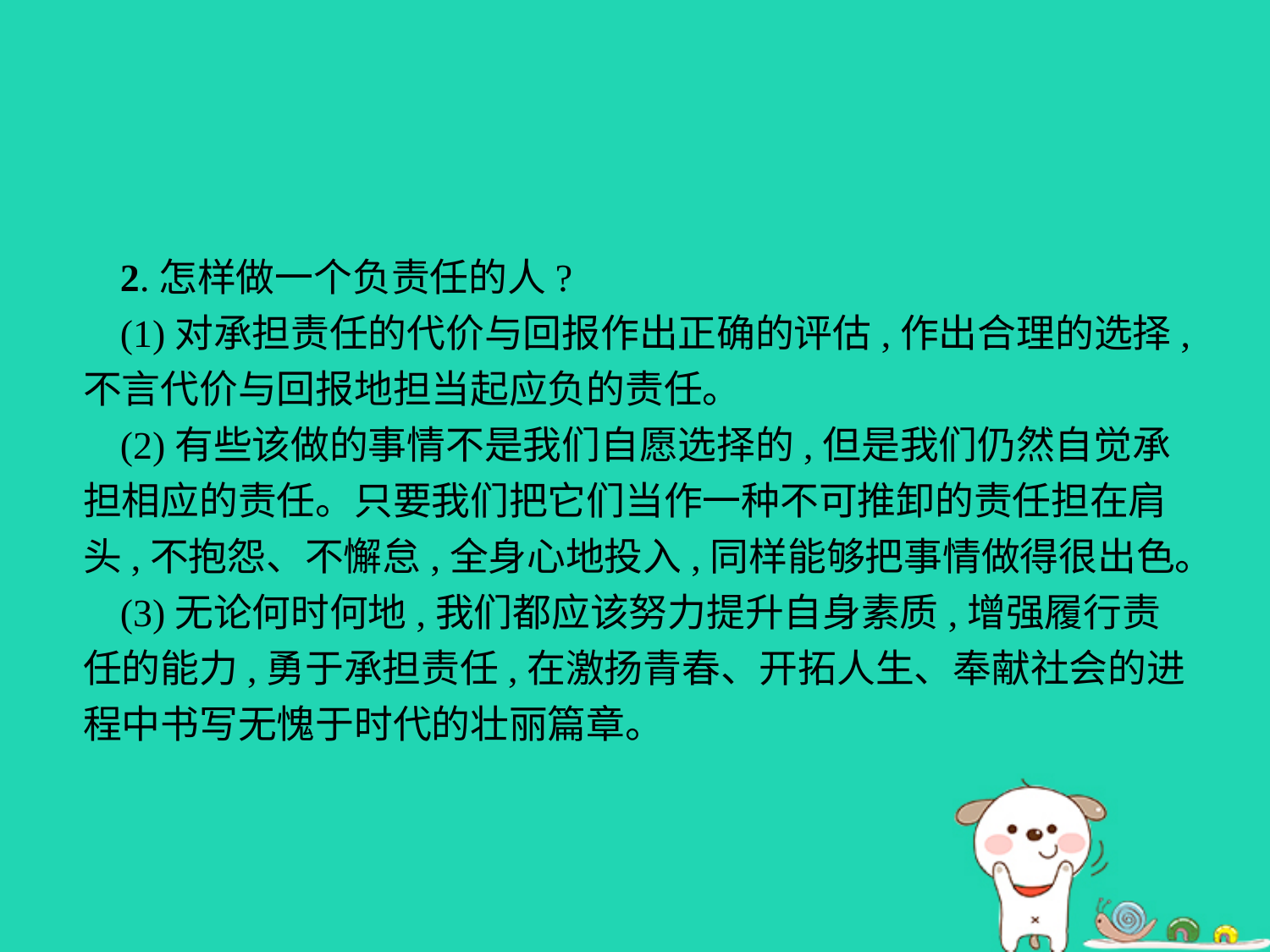

2.怎样做一个负责任的人?
(1)对承担责任的代价与回报作出正确的评估,作出合理的选择,不言代价与回报地担当起应负的责任。
(2)有些该做的事情不是我们自愿选择的,但是我们仍然自觉承担相应的责任。只要我们把它们当作一种不可推卸的责任担在肩头,不抱怨、不懈怠,全身心地投入,同样能够把事情做得很出色。
(3)无论何时何地,我们都应该努力提升自身素质,增强履行责任的能力,勇于承担责任,在激扬青春、开拓人生、奉献社会的进程中书写无愧于时代的壮丽篇章。